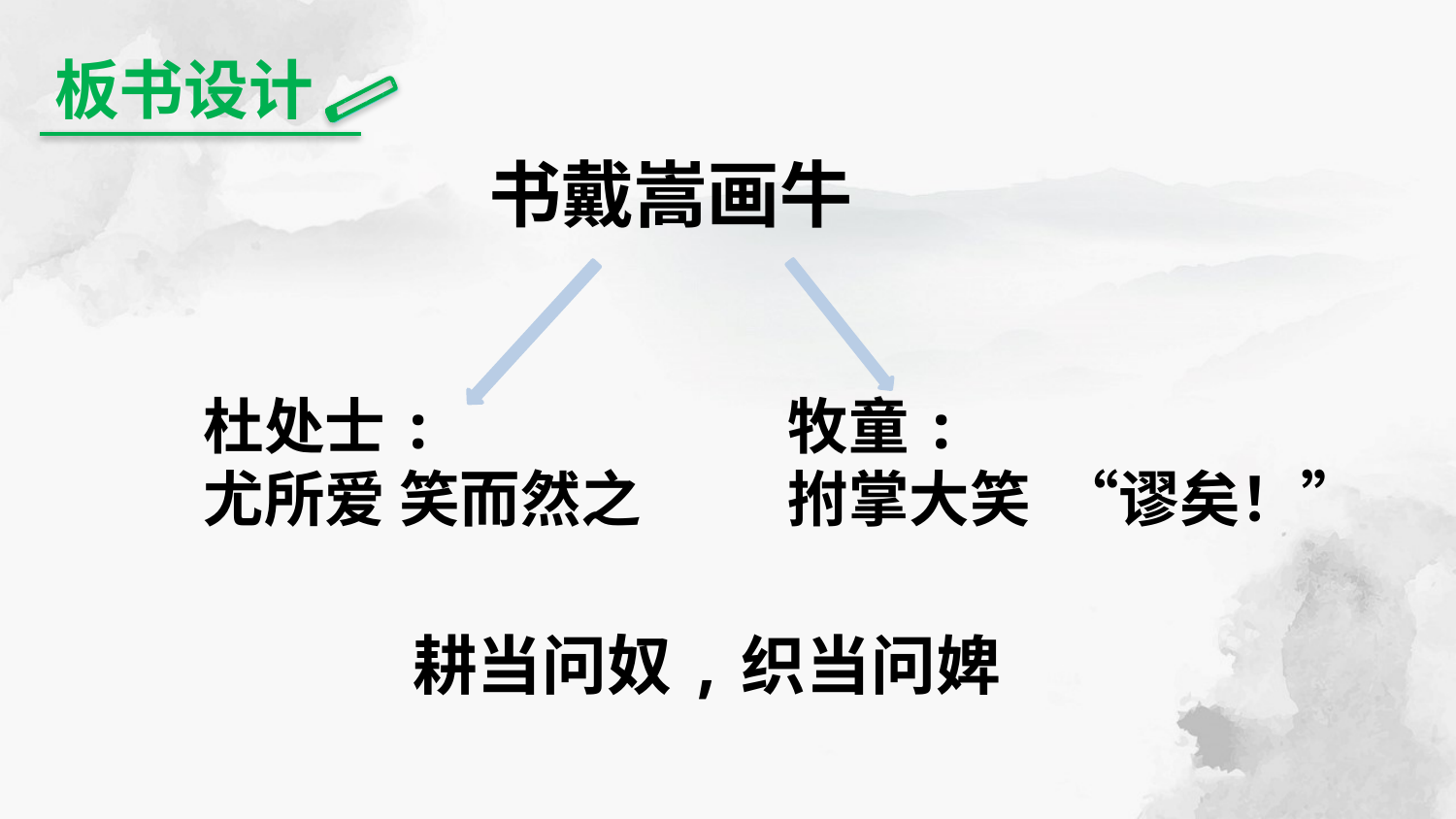

板书设计

书戴嵩画牛

杜处士:
尤所爱 笑而然之
牧童:
拊掌大笑  “谬矣！”
耕当问奴,织当问婢